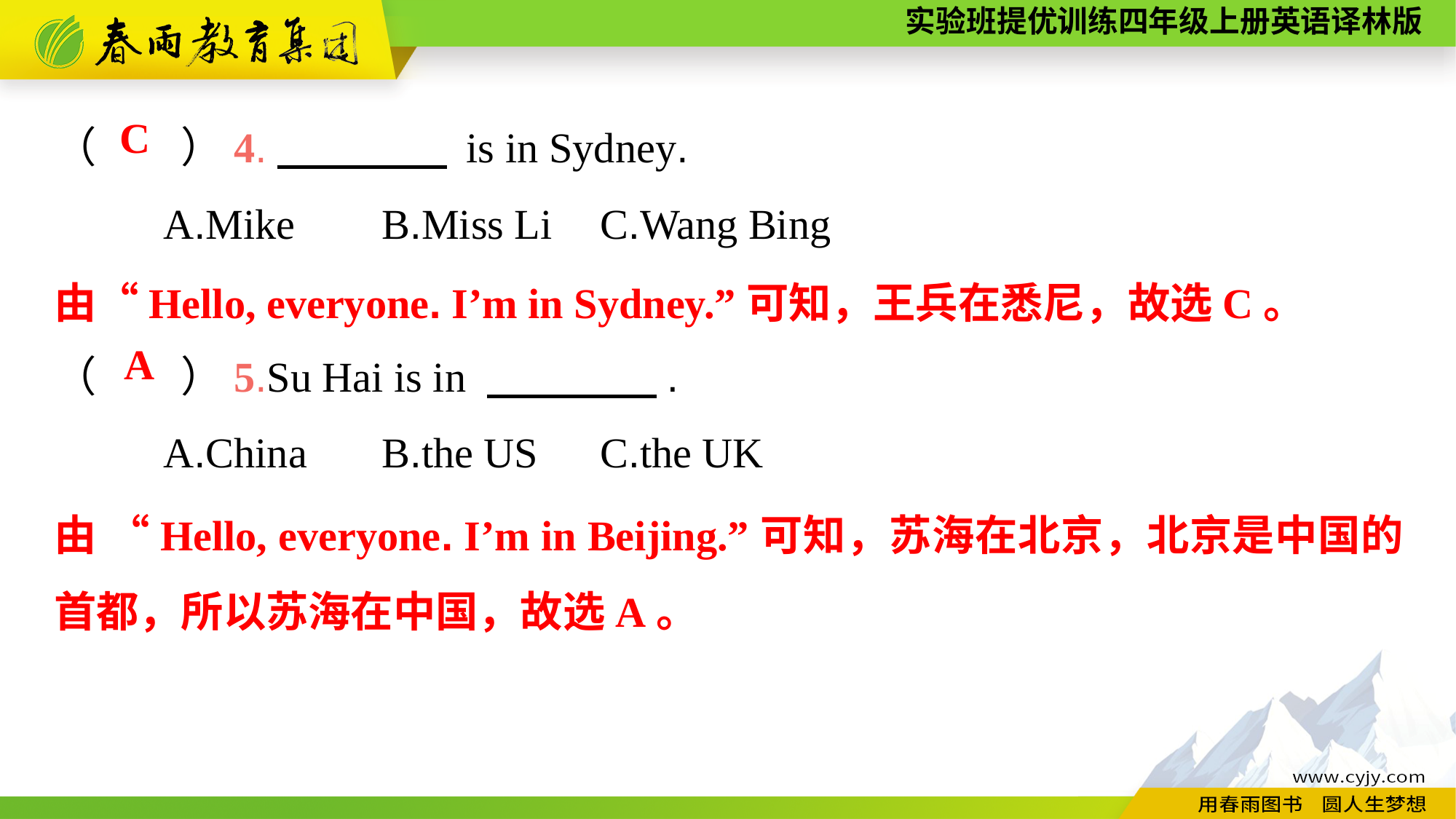

（　　）4.　　　　 is in Sydney.
	A.Mike	B.Miss Li	C.Wang Bing

（　　）5.Su Hai is in 　　　　.
	A.China	B.the US	C.the UK
C
由“Hello, everyone. I’m in Sydney.”可知，王兵在悉尼，故选C。
A
由 “Hello, everyone. I’m in Beijing.”可知，苏海在北京，北京是中国的首都，所以苏海在中国，故选A。